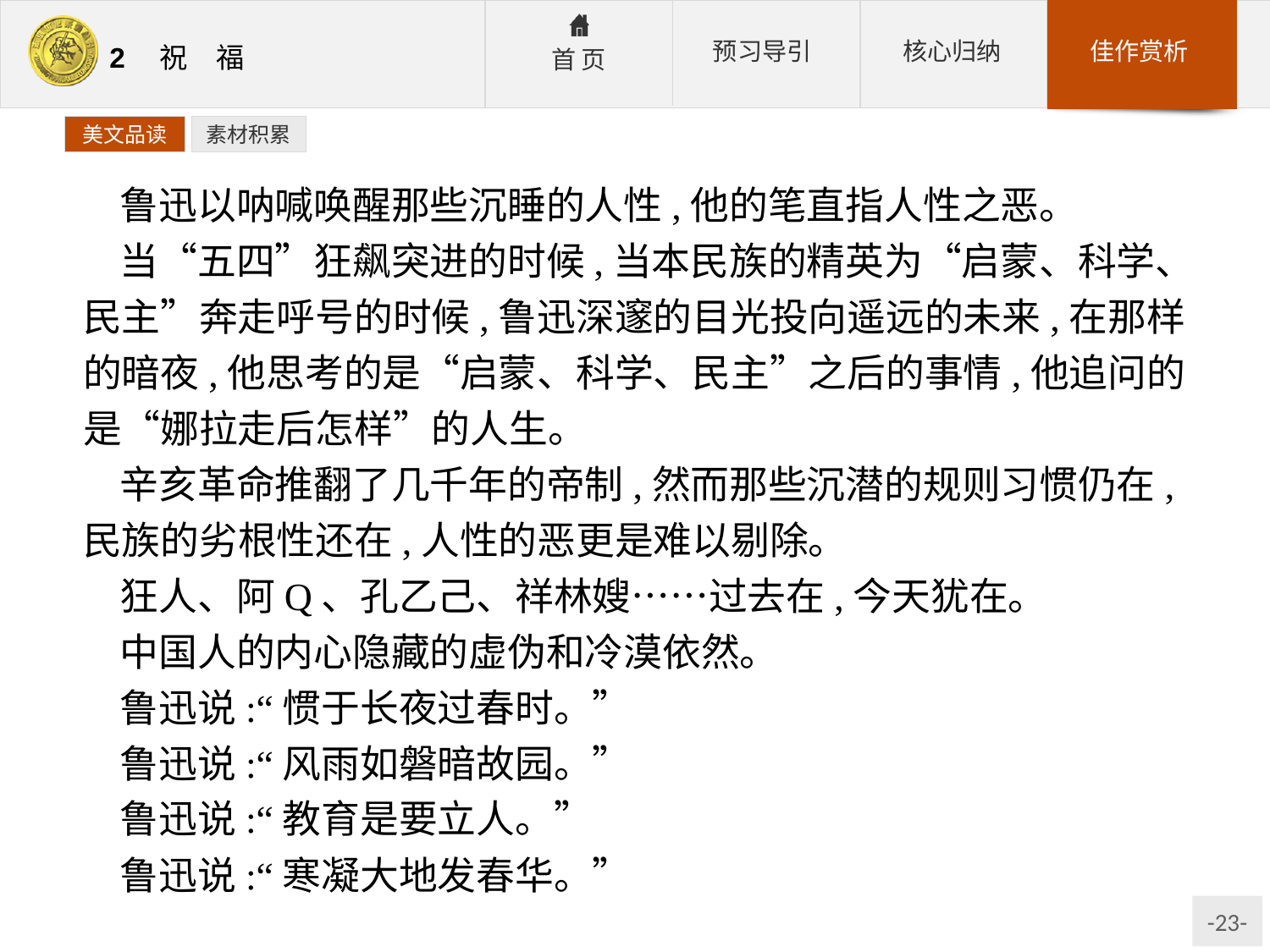

美文品读
素材积累
鲁迅以呐喊唤醒那些沉睡的人性,他的笔直指人性之恶。
当“五四”狂飙突进的时候,当本民族的精英为“启蒙、科学、民主”奔走呼号的时候,鲁迅深邃的目光投向遥远的未来,在那样的暗夜,他思考的是“启蒙、科学、民主”之后的事情,他追问的是“娜拉走后怎样”的人生。
辛亥革命推翻了几千年的帝制,然而那些沉潜的规则习惯仍在,民族的劣根性还在,人性的恶更是难以剔除。
狂人、阿Q、孔乙己、祥林嫂……过去在,今天犹在。
中国人的内心隐藏的虚伪和冷漠依然。
鲁迅说:“惯于长夜过春时。”
鲁迅说:“风雨如磐暗故园。”
鲁迅说:“教育是要立人。”
鲁迅说:“寒凝大地发春华。”